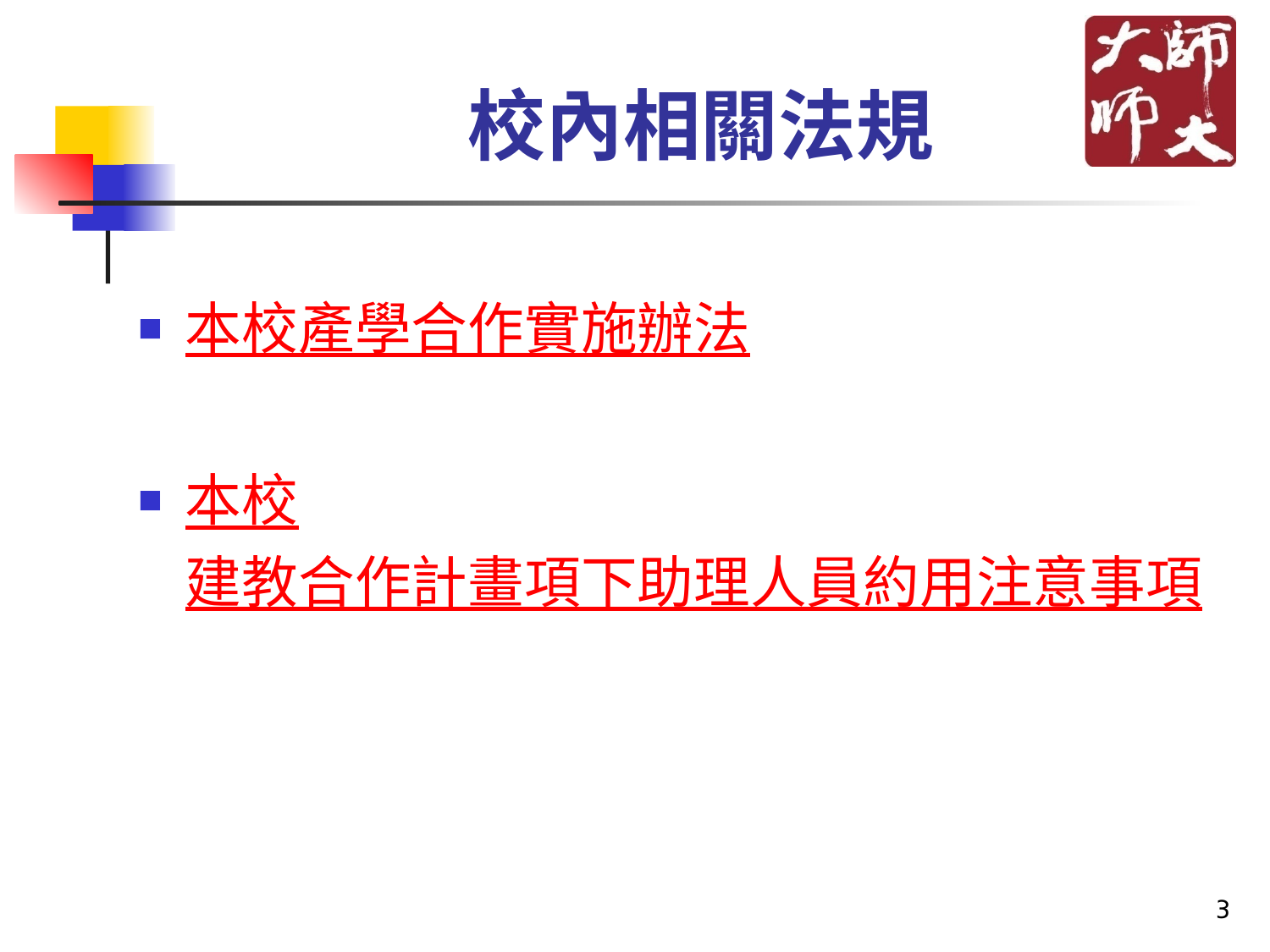

# 校內相關法規
本校產學合作實施辦法

本校建教合作計畫項下助理人員約用注意事項

3